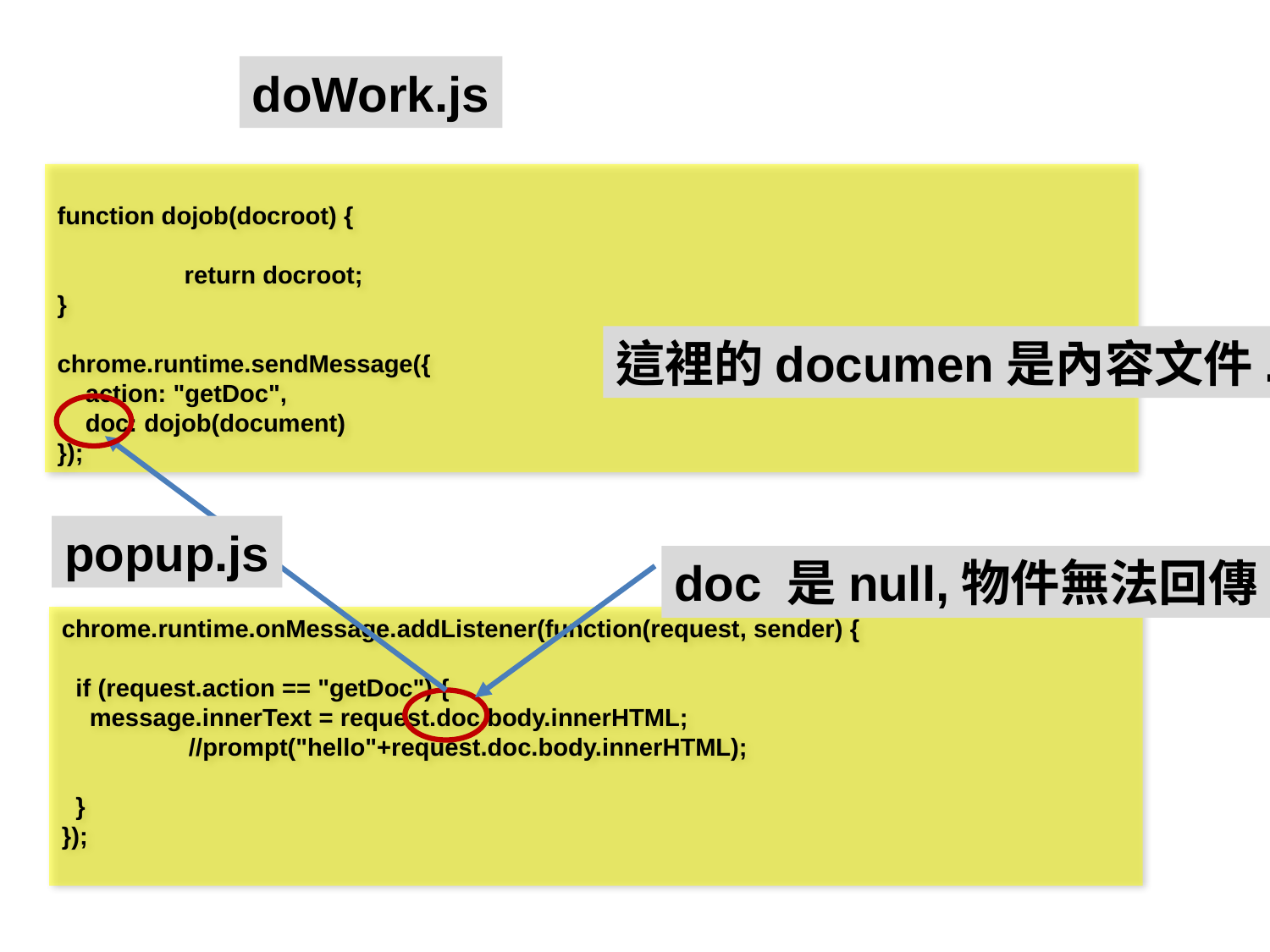

doWork.js

function dojob(docroot) {

	return docroot;
}

chrome.runtime.sendMessage({
    action: "getDoc",
    doc: dojob(document)
});
這裡的documen是內容文件.

popup.js
doc 是null,物件無法回傳?
chrome.runtime.onMessage.addListener(function(request, sender) {

  if (request.action == "getDoc") {
    message.innerText = request.doc.body.innerHTML;
	//prompt("hello"+request.doc.body.innerHTML);

  }
});